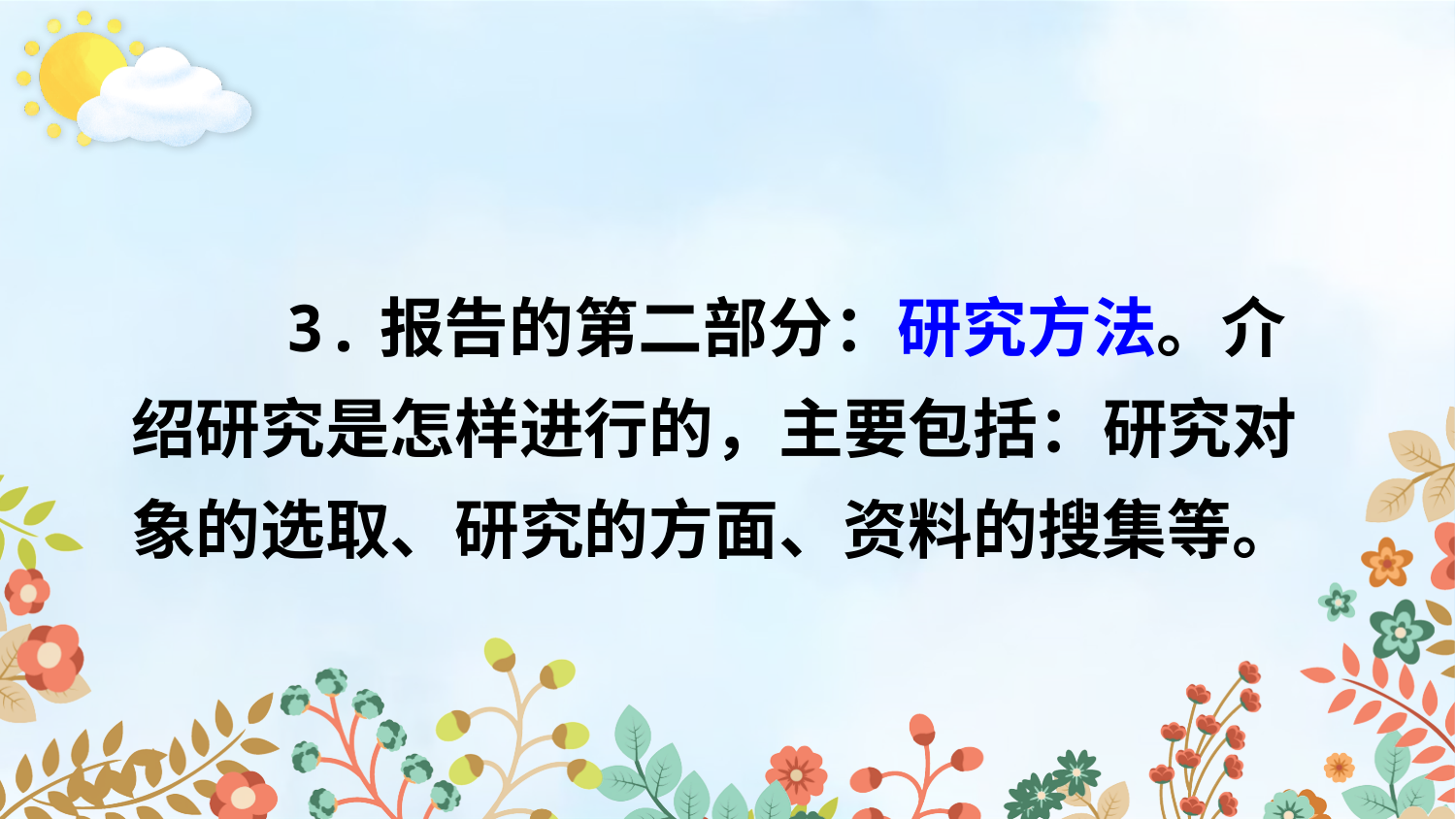

3.报告的第二部分：研究方法。介绍研究是怎样进行的，主要包括：研究对象的选取、研究的方面、资料的搜集等。